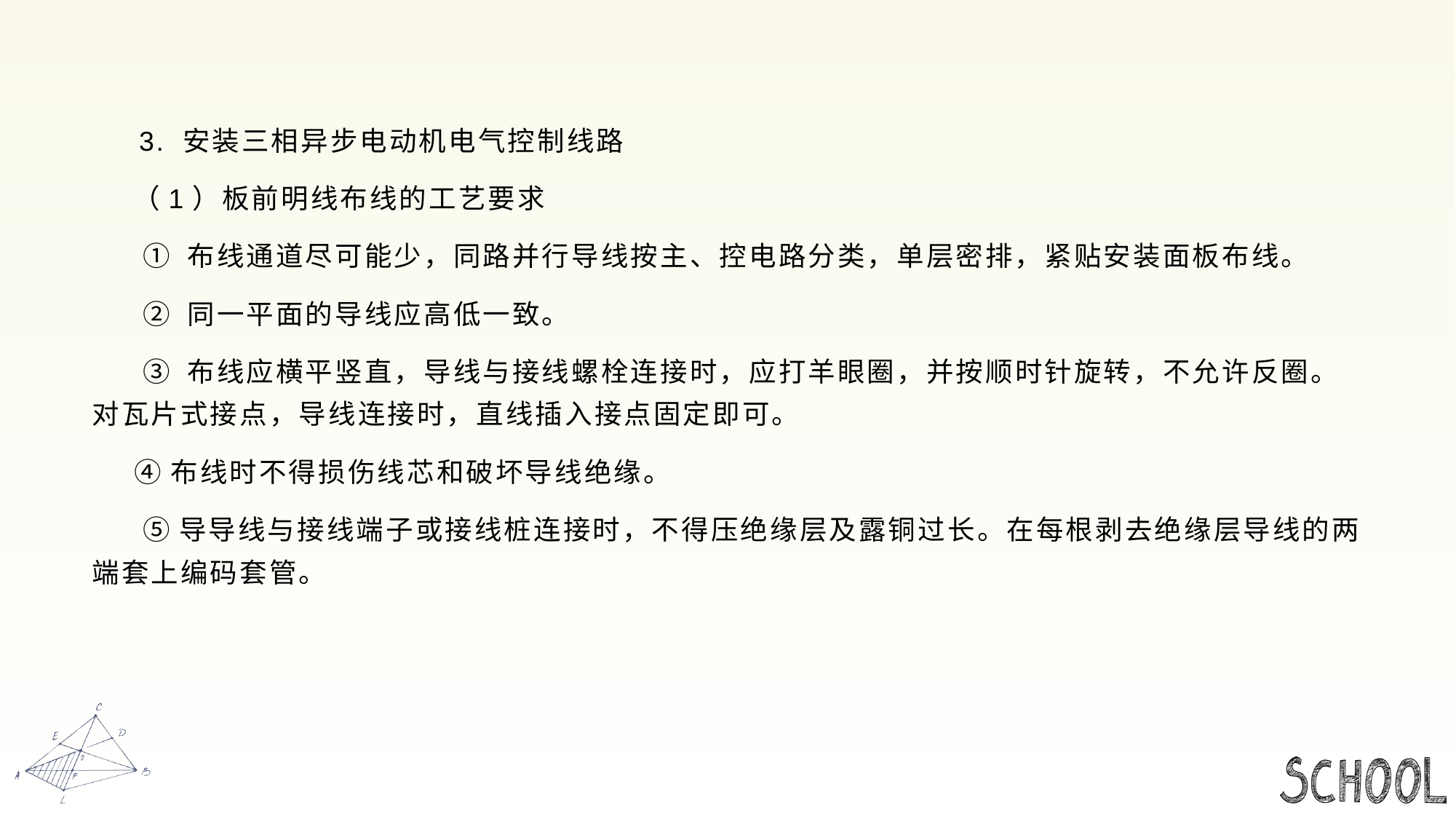

#
     3. 安装三相异步电动机电气控制线路
    （1）板前明线布线的工艺要求
      ① 布线通道尽可能少，同路并行导线按主、控电路分类，单层密排，紧贴安装面板布线。
      ② 同一平面的导线应高低一致。
      ③ 布线应横平竖直，导线与接线螺栓连接时，应打羊眼圈，并按顺时针旋转，不允许反圈。对瓦片式接点，导线连接时，直线插入接点固定即可。
     ④布线时不得损伤线芯和破坏导线绝缘。
      ⑤导导线与接线端子或接线桩连接时，不得压绝缘层及露铜过长。在每根剥去绝缘层导线的两端套上编码套管。